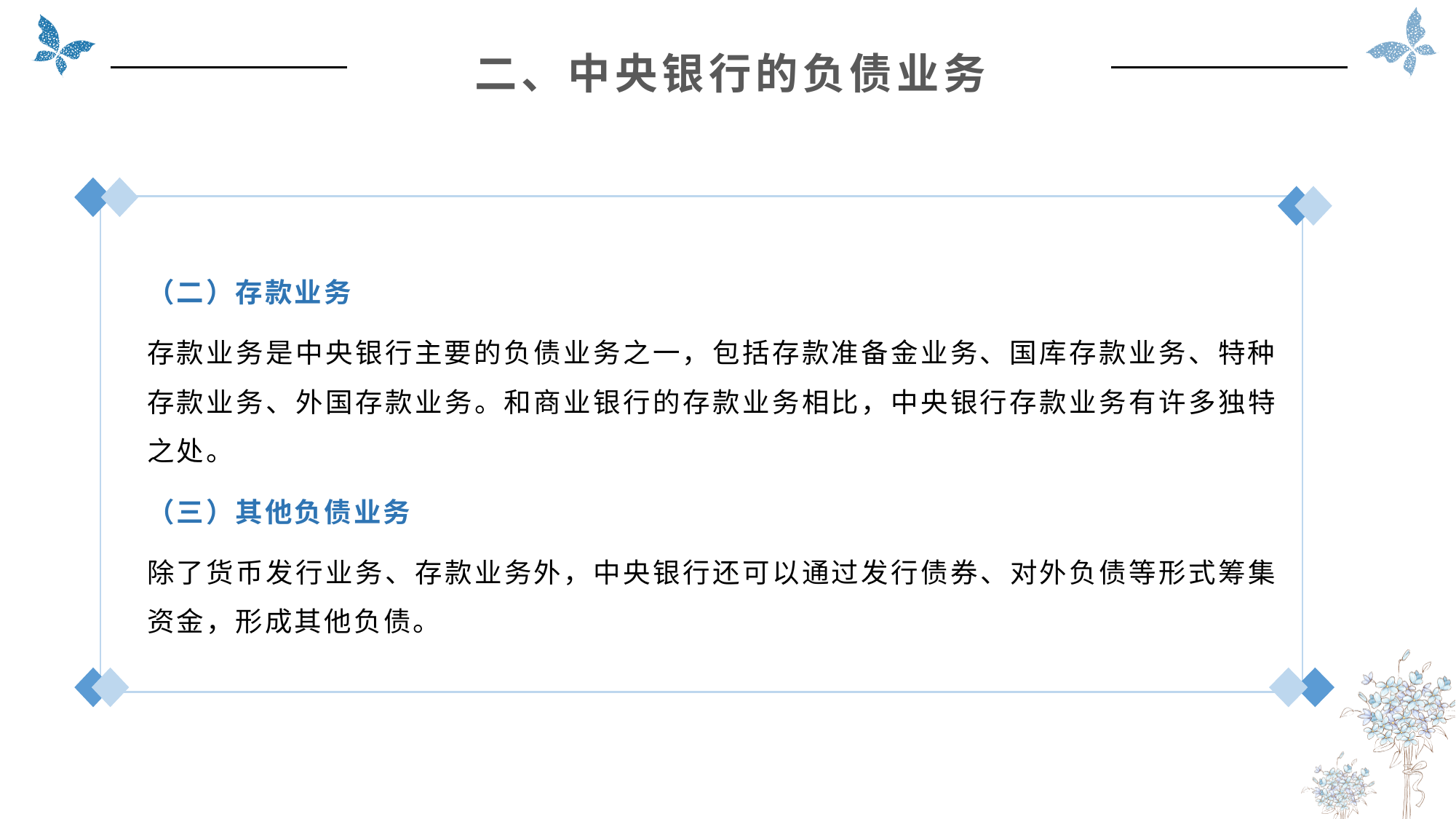

二、中央银行的负债业务

（二）存款业务
存款业务是中央银行主要的负债业务之一，包括存款准备金业务、国库存款业务、特种存款业务、外国存款业务。和商业银行的存款业务相比，中央银行存款业务有许多独特之处。
（三）其他负债业务
除了货币发行业务、存款业务外，中央银行还可以通过发行债券、对外负债等形式筹集资金，形成其他负债。